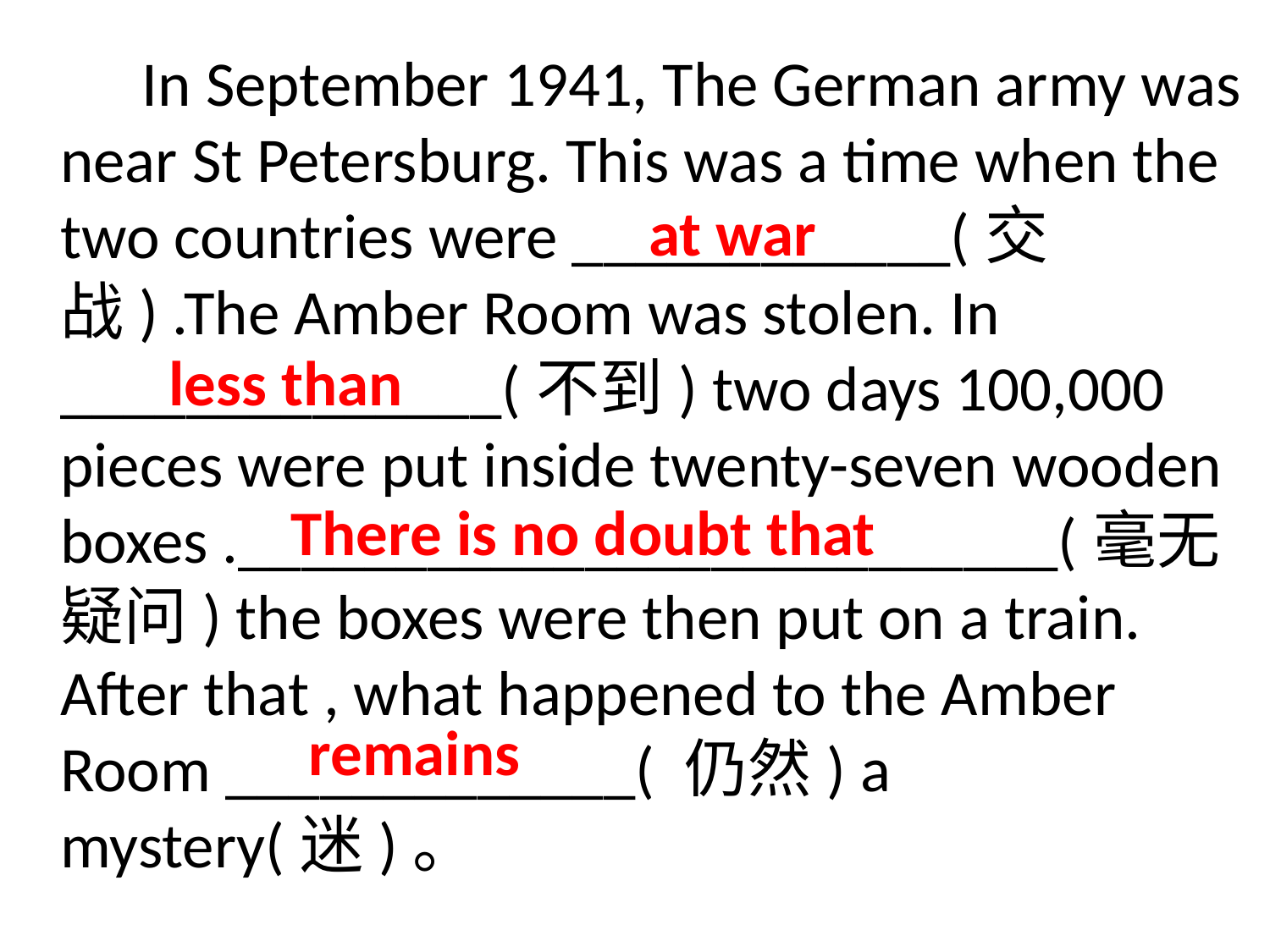

In September 1941, The German army was near St Petersburg. This was a time when the two countries were ____________(交战) .The Amber Room was stolen. In ______________(不到) two days 100,000 pieces were put inside twenty-seven wooden boxes .__________________________(毫无疑问) the boxes were then put on a train. After that , what happened to the Amber Room _____________( 仍然) a  mystery(迷)。

#
at war
less than
There is no doubt that
remains